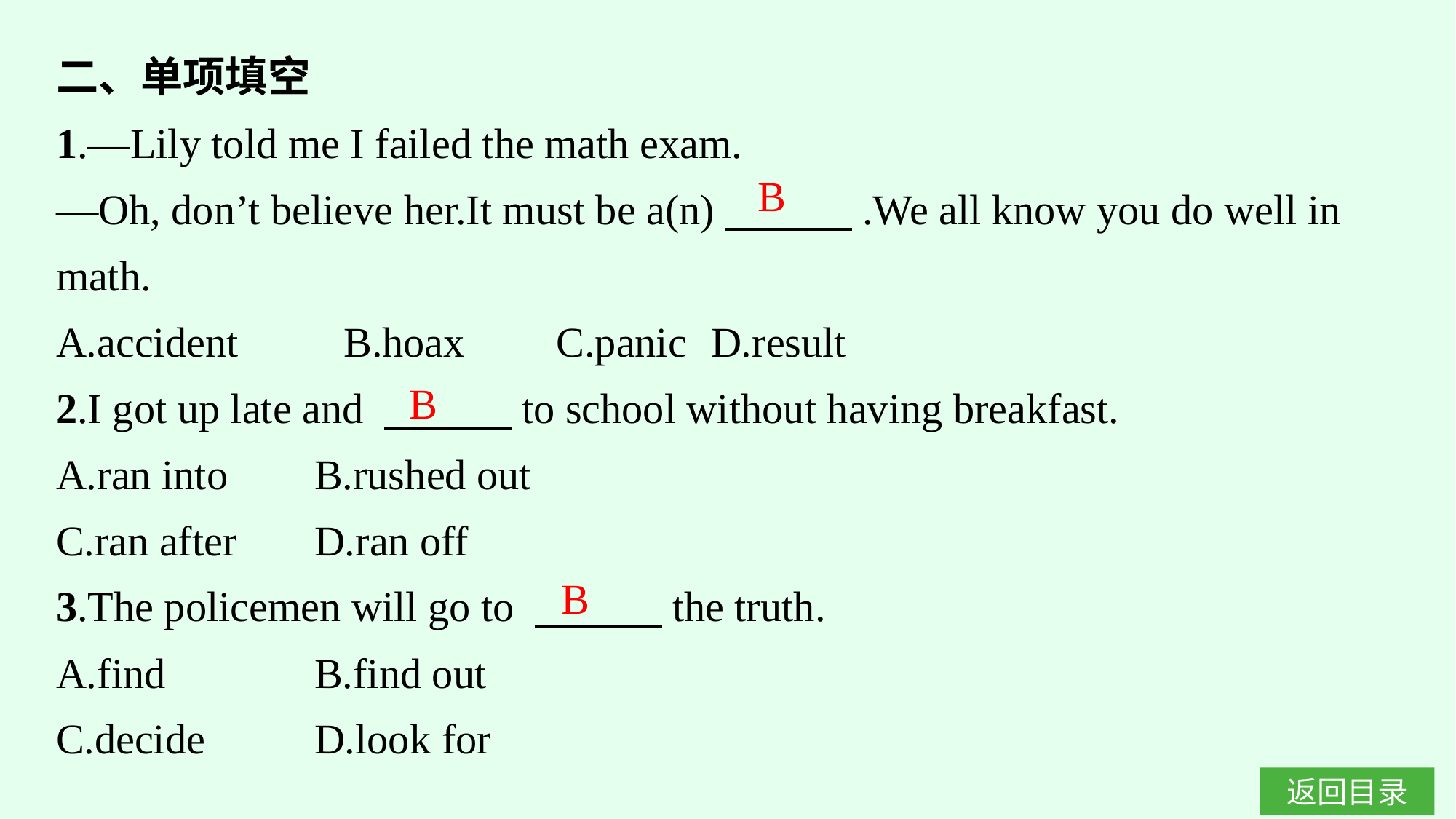

二、单项填空
1.—Lily told me I failed the math exam.
—Oh, don’t believe her.It must be a(n)　　　.We all know you do well in math.
A.accident　　B.hoax	C.panic	D.result
2.I got up late and 　　　to school without having breakfast.
A.ran into	B.rushed out
C.ran after	D.ran off
3.The policemen will go to 　　　the truth.
A.find		B.find out
C.decide	D.look for
B
B
B